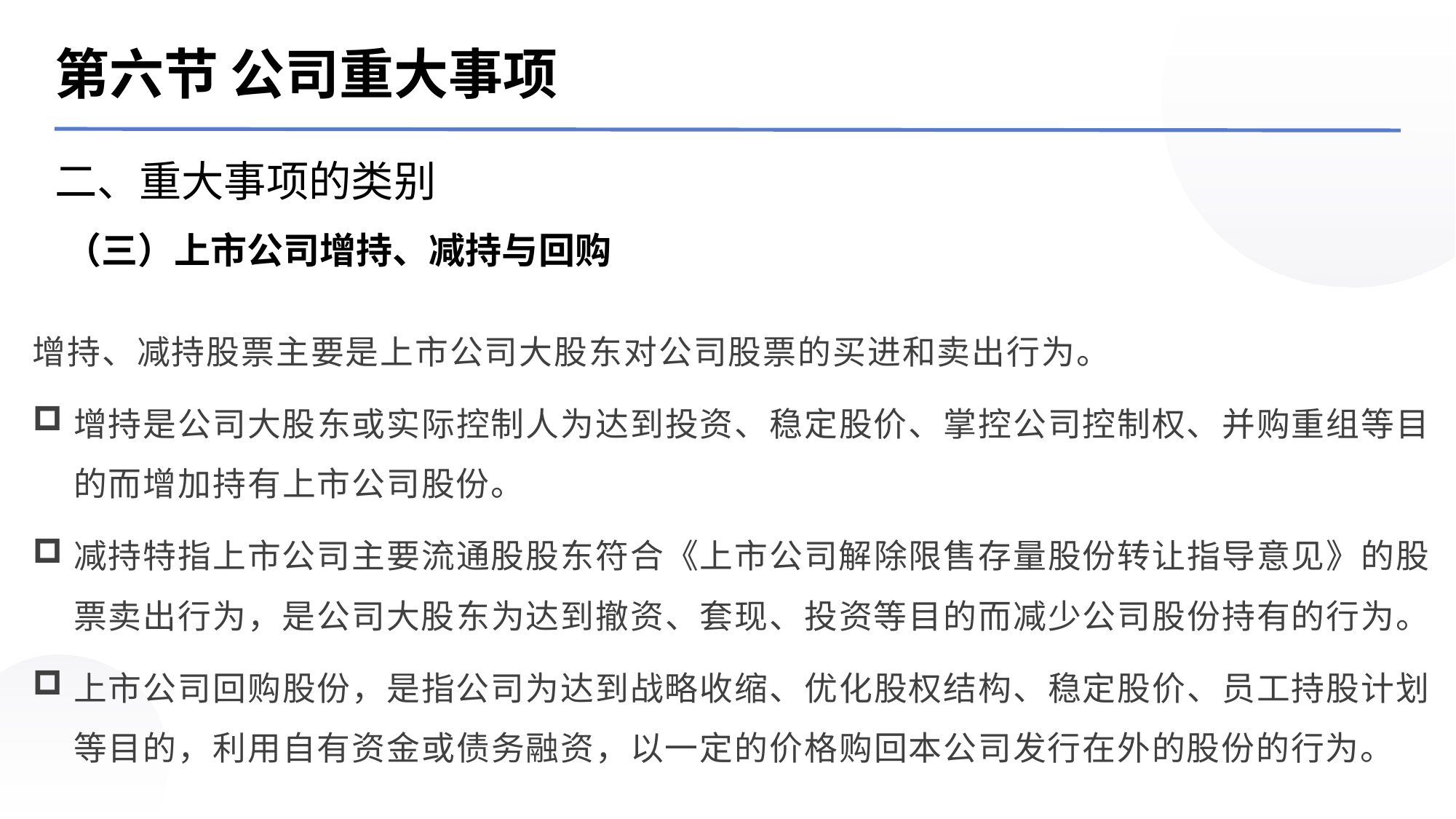

第六节 公司重大事项
二、重大事项的类别
（三）上市公司增持、减持与回购
增持、减持股票主要是上市公司大股东对公司股票的买进和卖出行为。
增持是公司大股东或实际控制人为达到投资、稳定股价、掌控公司控制权、并购重组等目的而增加持有上市公司股份。
减持特指上市公司主要流通股股东符合《上市公司解除限售存量股份转让指导意见》的股票卖出行为，是公司大股东为达到撤资、套现、投资等目的而减少公司股份持有的行为。
上市公司回购股份，是指公司为达到战略收缩、优化股权结构、稳定股价、员工持股计划等目的，利用自有资金或债务融资，以一定的价格购回本公司发行在外的股份的行为。

95